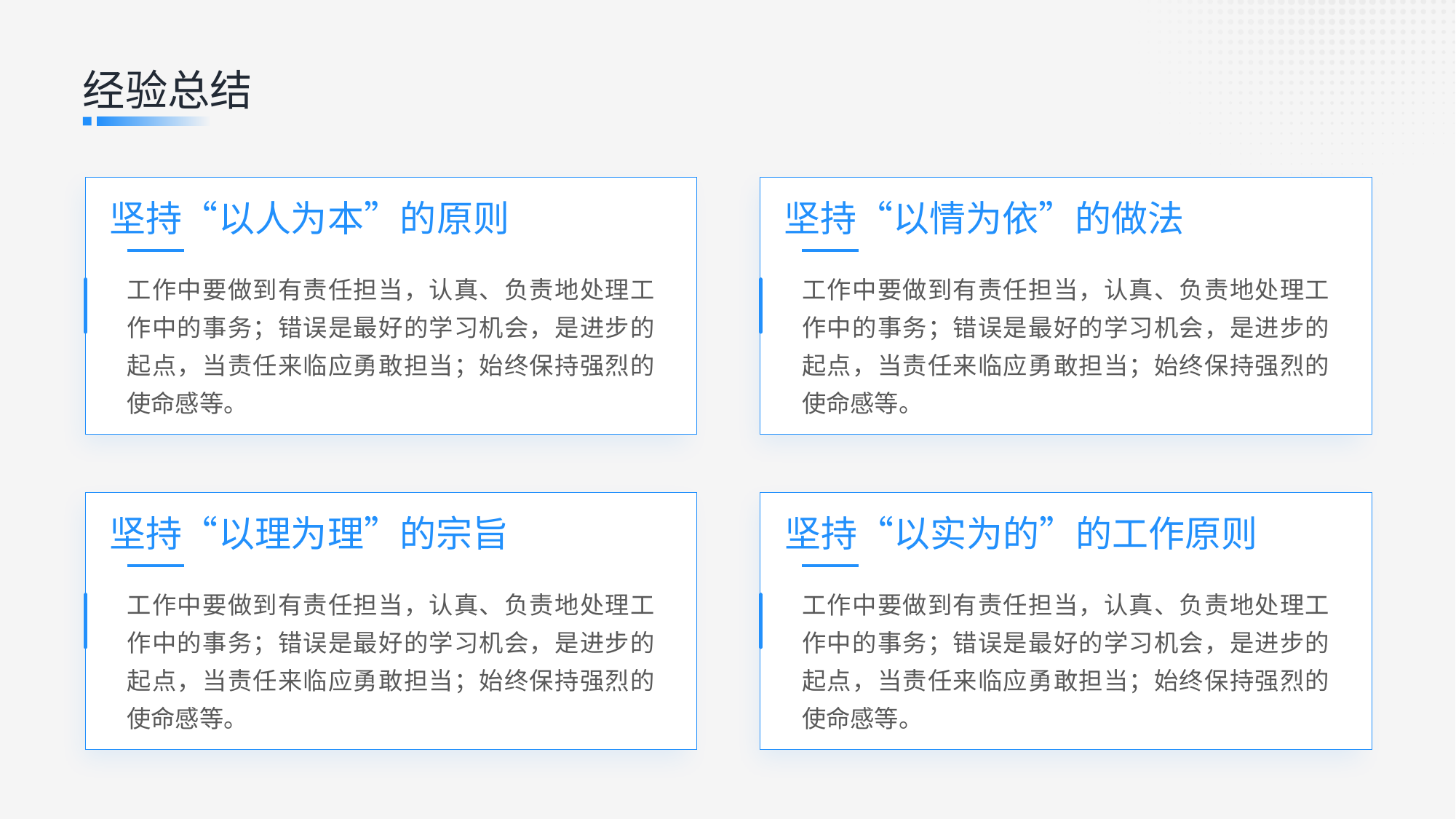

经验总结

坚持“以人为本”的原则
坚持“以情为依”的做法
工作中要做到有责任担当，认真、负责地处理工作中的事务；错误是最好的学习机会，是进步的起点，当责任来临应勇敢担当；始终保持强烈的使命感等。
工作中要做到有责任担当，认真、负责地处理工作中的事务；错误是最好的学习机会，是进步的起点，当责任来临应勇敢担当；始终保持强烈的使命感等。

坚持“以理为理”的宗旨
坚持“以实为的”的工作原则
工作中要做到有责任担当，认真、负责地处理工作中的事务；错误是最好的学习机会，是进步的起点，当责任来临应勇敢担当；始终保持强烈的使命感等。
工作中要做到有责任担当，认真、负责地处理工作中的事务；错误是最好的学习机会，是进步的起点，当责任来临应勇敢担当；始终保持强烈的使命感等。